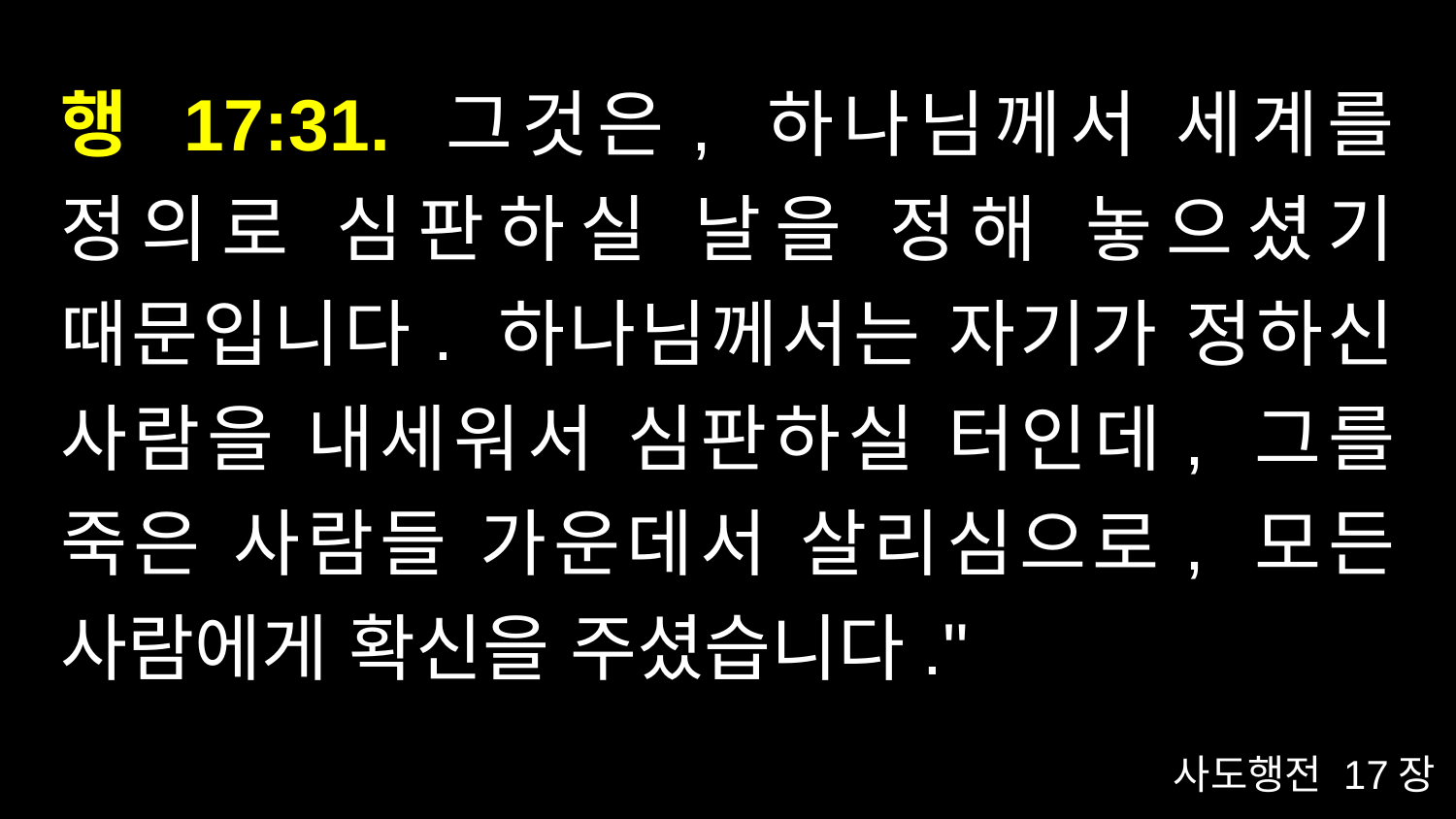

# 행 17:31. 그것은, 하나님께서 세계를 정의로 심판하실 날을 정해 놓으셨기 때문입니다. 하나님께서는 자기가 정하신 사람을 내세워서 심판하실 터인데, 그를 죽은 사람들 가운데서 살리심으로, 모든 사람에게 확신을 주셨습니다."
사도행전 17장